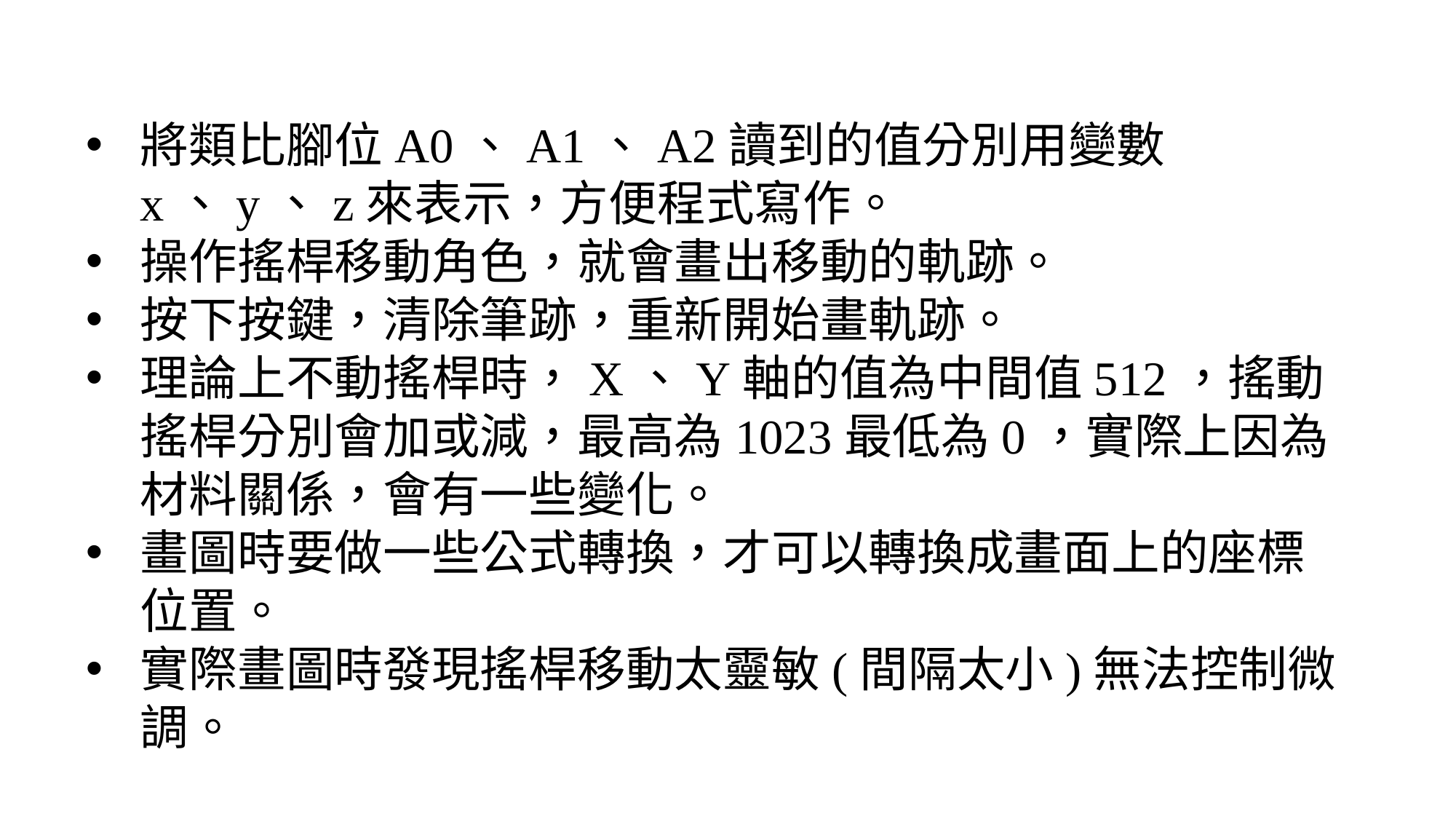

將類比腳位A0、A1、A2讀到的值分別用變數x、y、z來表示，方便程式寫作。
操作搖桿移動角色，就會畫出移動的軌跡。
按下按鍵，清除筆跡，重新開始畫軌跡。
理論上不動搖桿時，X、Y軸的值為中間值512，搖動搖桿分別會加或減，最高為1023最低為0，實際上因為材料關係，會有一些變化。
畫圖時要做一些公式轉換，才可以轉換成畫面上的座標位置。
實際畫圖時發現搖桿移動太靈敏(間隔太小)無法控制微調。